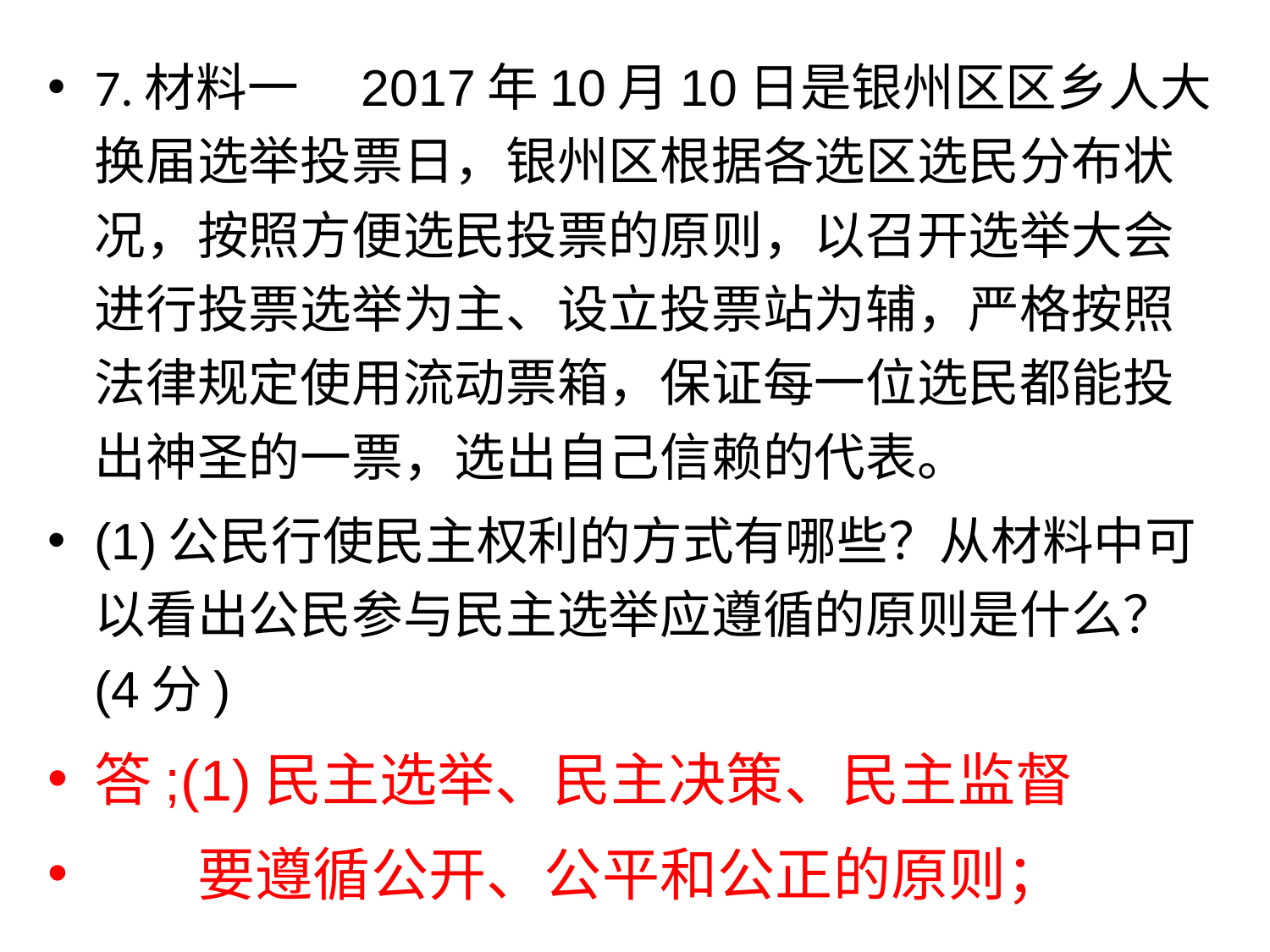

7.材料一　2017年10月10日是银州区区乡人大换届选举投票日，银州区根据各选区选民分布状况，按照方便选民投票的原则，以召开选举大会进行投票选举为主、设立投票站为辅，严格按照法律规定使用流动票箱，保证每一位选民都能投出神圣的一票，选出自己信赖的代表。
(1)公民行使民主权利的方式有哪些？从材料中可以看出公民参与民主选举应遵循的原则是什么？(4分)
答;(1)民主选举、民主决策、民主监督
       要遵循公开、公平和公正的原则；